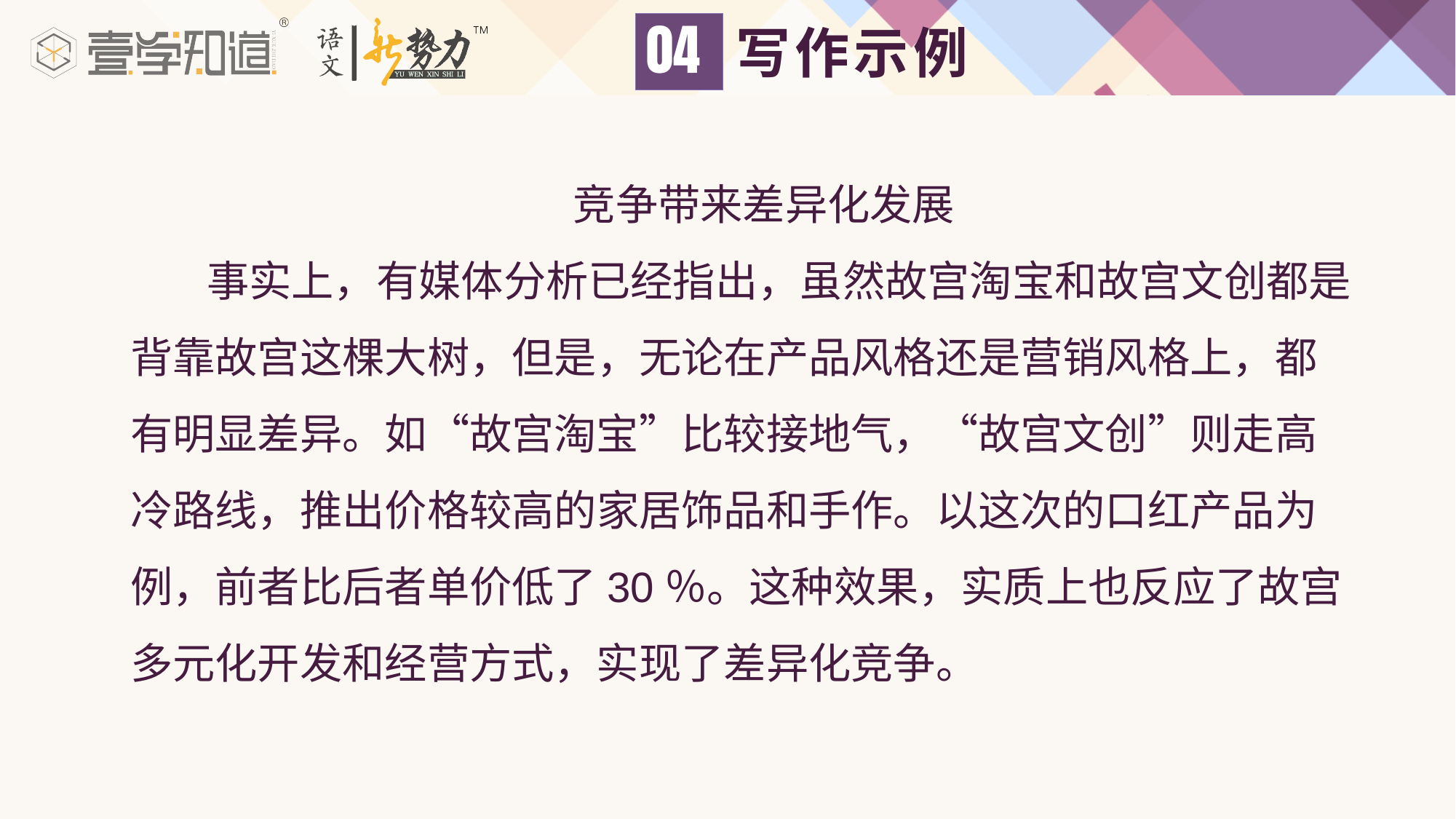

写作示例
04
    竞争带来差异化发展
       事实上，有媒体分析已经指出，虽然故宫淘宝和故宫文创都是背靠故宫这棵大树，但是，无论在产品风格还是营销风格上，都有明显差异。如“故宫淘宝”比较接地气，“故宫文创”则走高冷路线，推出价格较高的家居饰品和手作。以这次的口红产品为例，前者比后者单价低了30％。这种效果，实质上也反应了故宫多元化开发和经营方式，实现了差异化竞争。